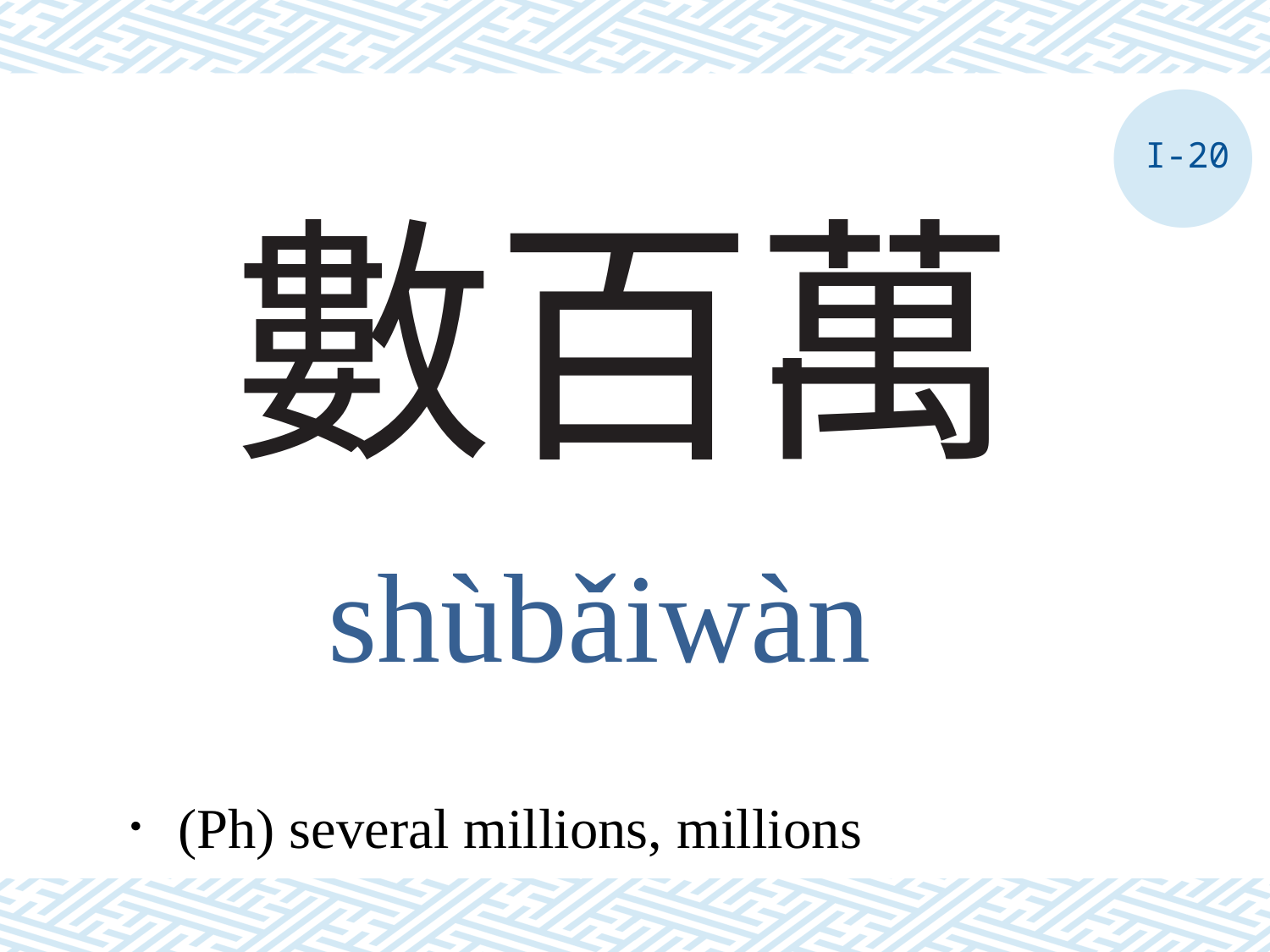

I-20

# 數百萬
shùbǎiwàn
．(Ph) several millions, millions